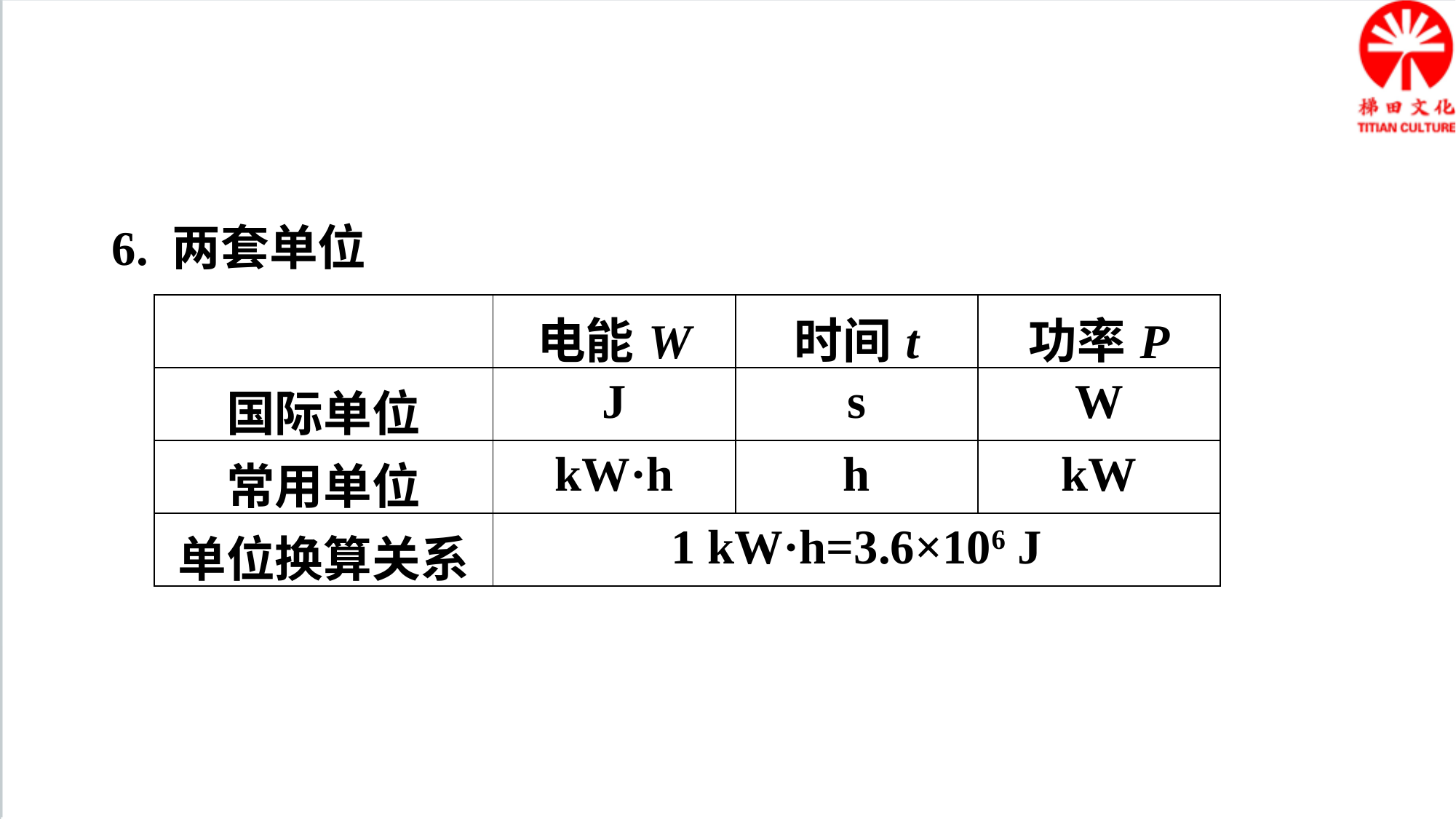

6. 两套单位
|  | 电能W | 时间t | 功率P |
| --- | --- | --- | --- |
| 国际单位 | J | s | W |
| 常用单位 | kW·h | h | kW |
| 单位换算关系 | 1 kW·h=3.6×106 J |  |  |